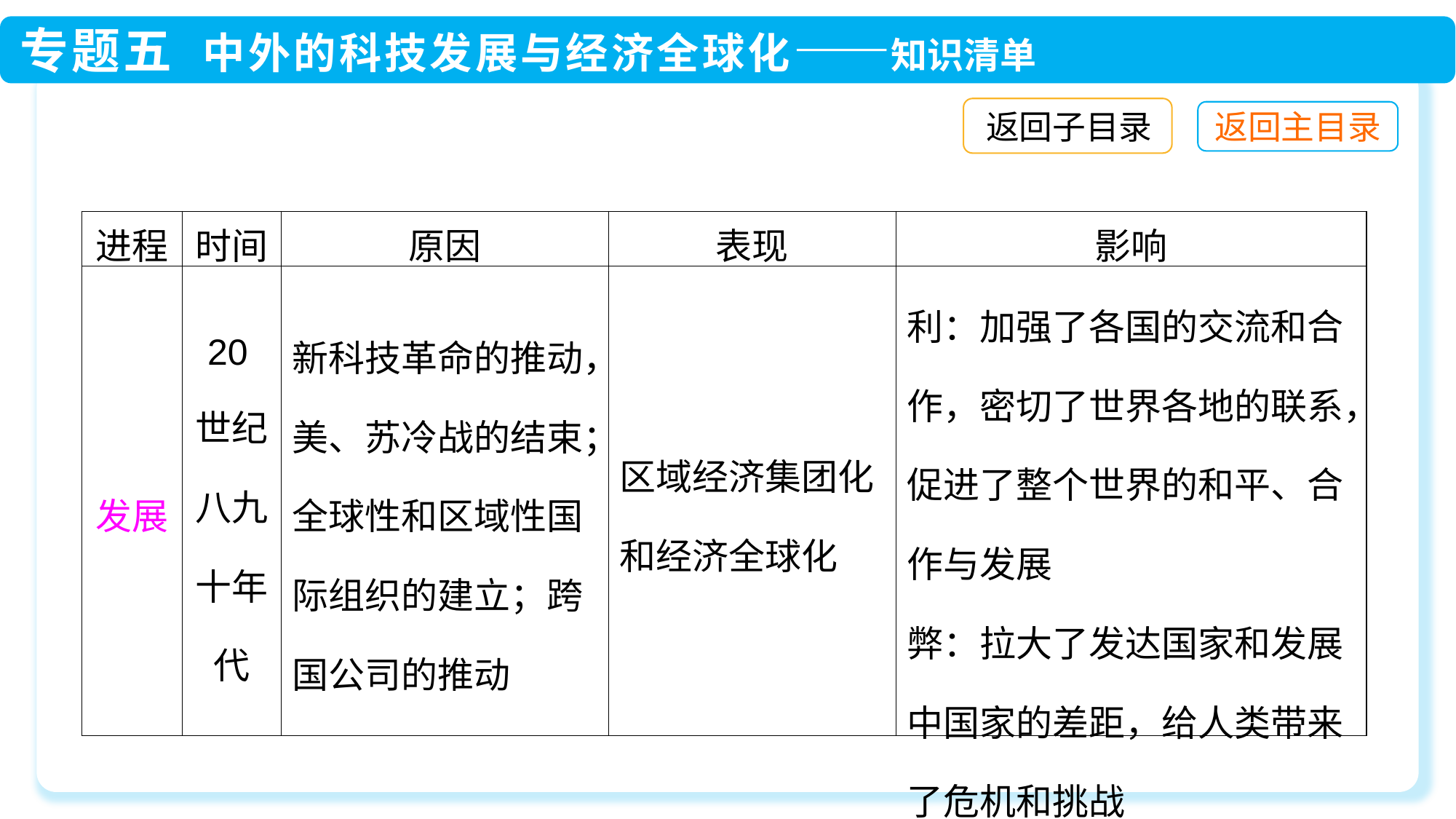

返回子目录
| 进程 | 时间 | 原因 | 表现 | 影响 |
| --- | --- | --- | --- | --- |
| 发展 | 20世纪八九十年代 | 新科技革命的推动，美、苏冷战的结束；全球性和区域性国际组织的建立；跨国公司的推动 | 区域经济集团化和经济全球化 | 利：加强了各国的交流和合作，密切了世界各地的联系，促进了整个世界的和平、合作与发展 弊：拉大了发达国家和发展中国家的差距，给人类带来了危机和挑战 |